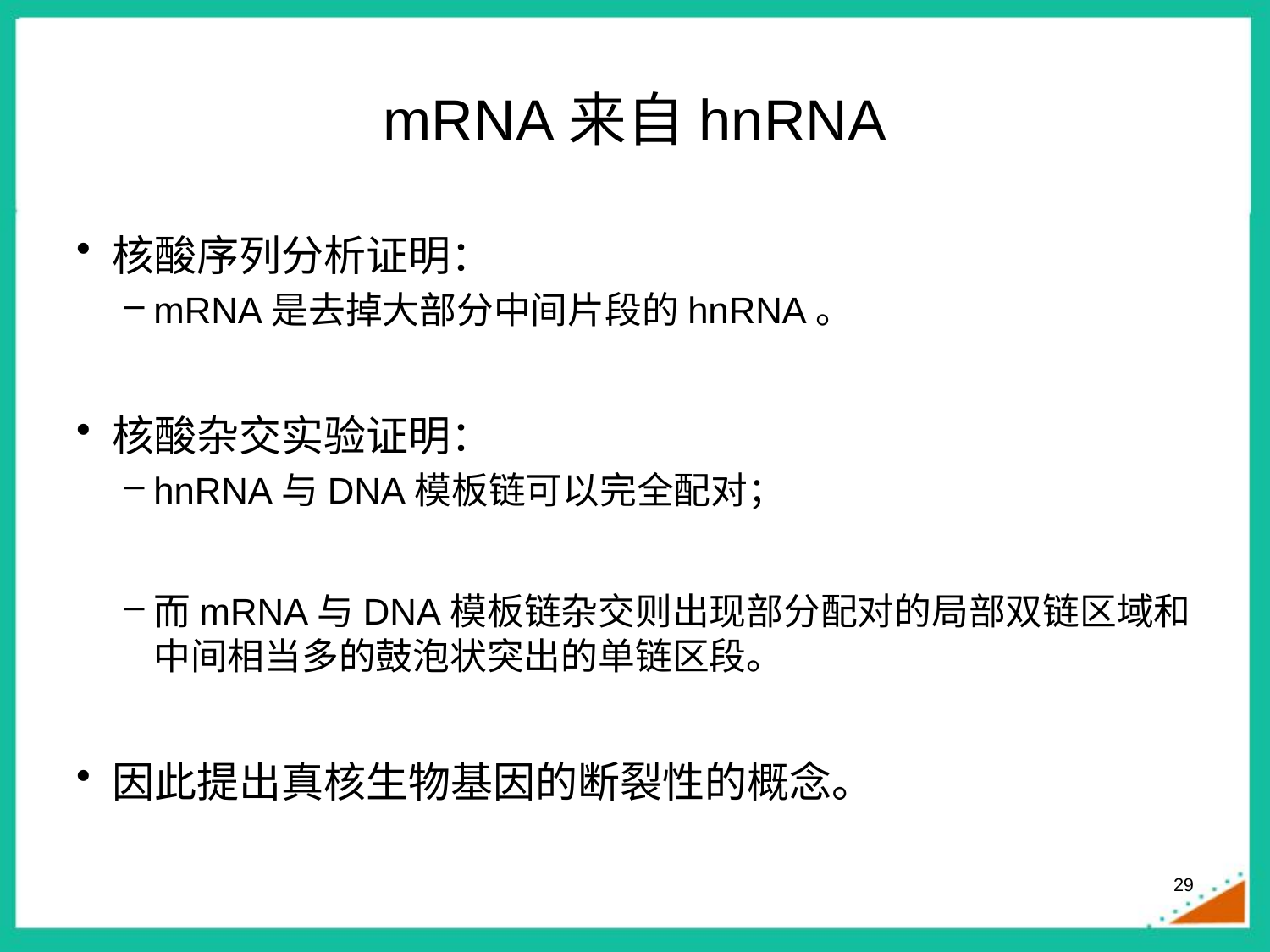

# mRNA来自hnRNA
核酸序列分析证明：
mRNA是去掉大部分中间片段的hnRNA。

核酸杂交实验证明：
hnRNA与DNA模板链可以完全配对；

而mRNA与DNA模板链杂交则出现部分配对的局部双链区域和中间相当多的鼓泡状突出的单链区段。

因此提出真核生物基因的断裂性的概念。
29